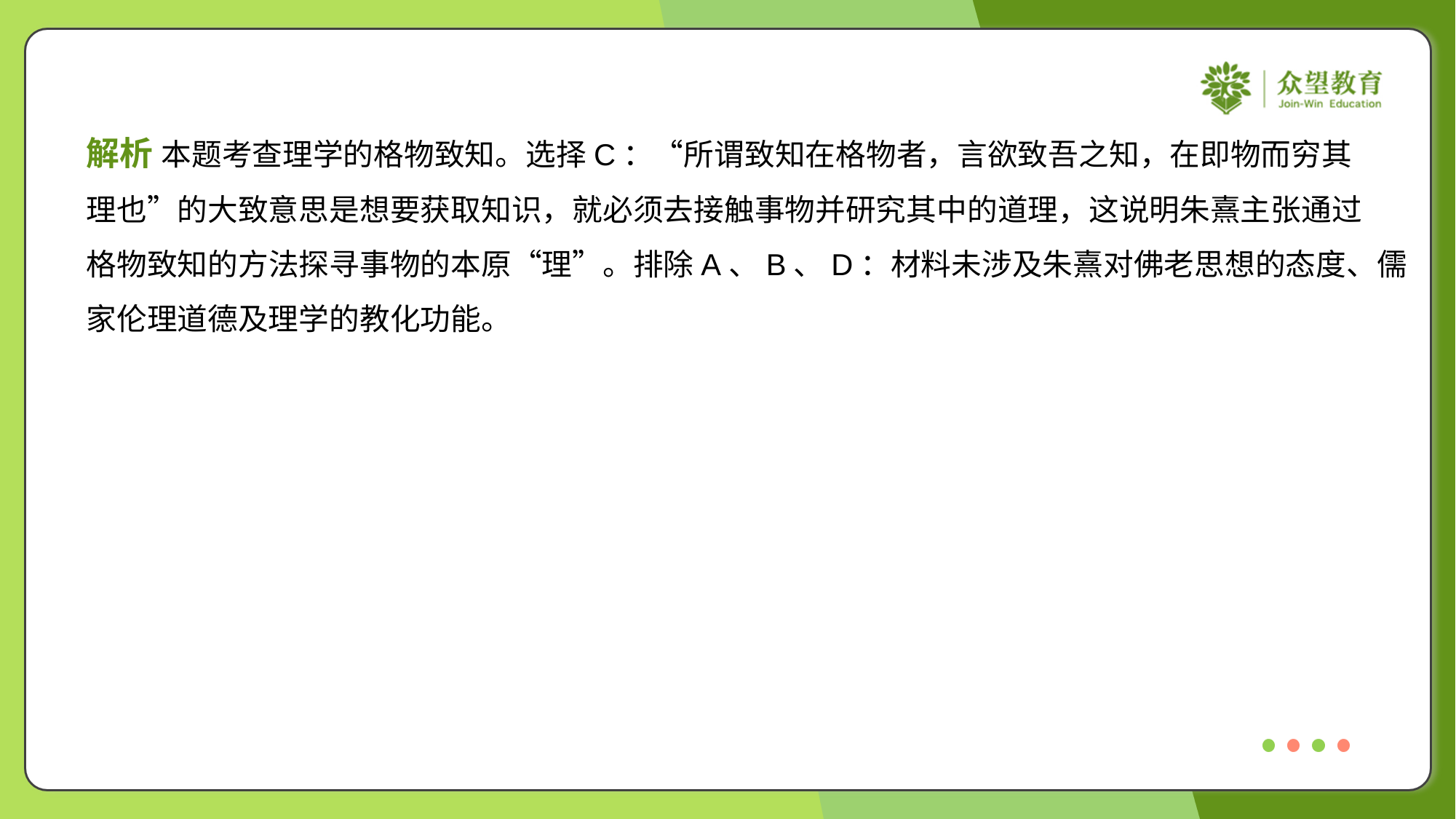

解析 本题考查理学的格物致知。选择C：“所谓致知在格物者，言欲致吾之知，在即物而穷其
理也”的大致意思是想要获取知识，就必须去接触事物并研究其中的道理，这说明朱熹主张通过
格物致知的方法探寻事物的本原“理”。排除A、B、D：材料未涉及朱熹对佛老思想的态度、儒
家伦理道德及理学的教化功能。